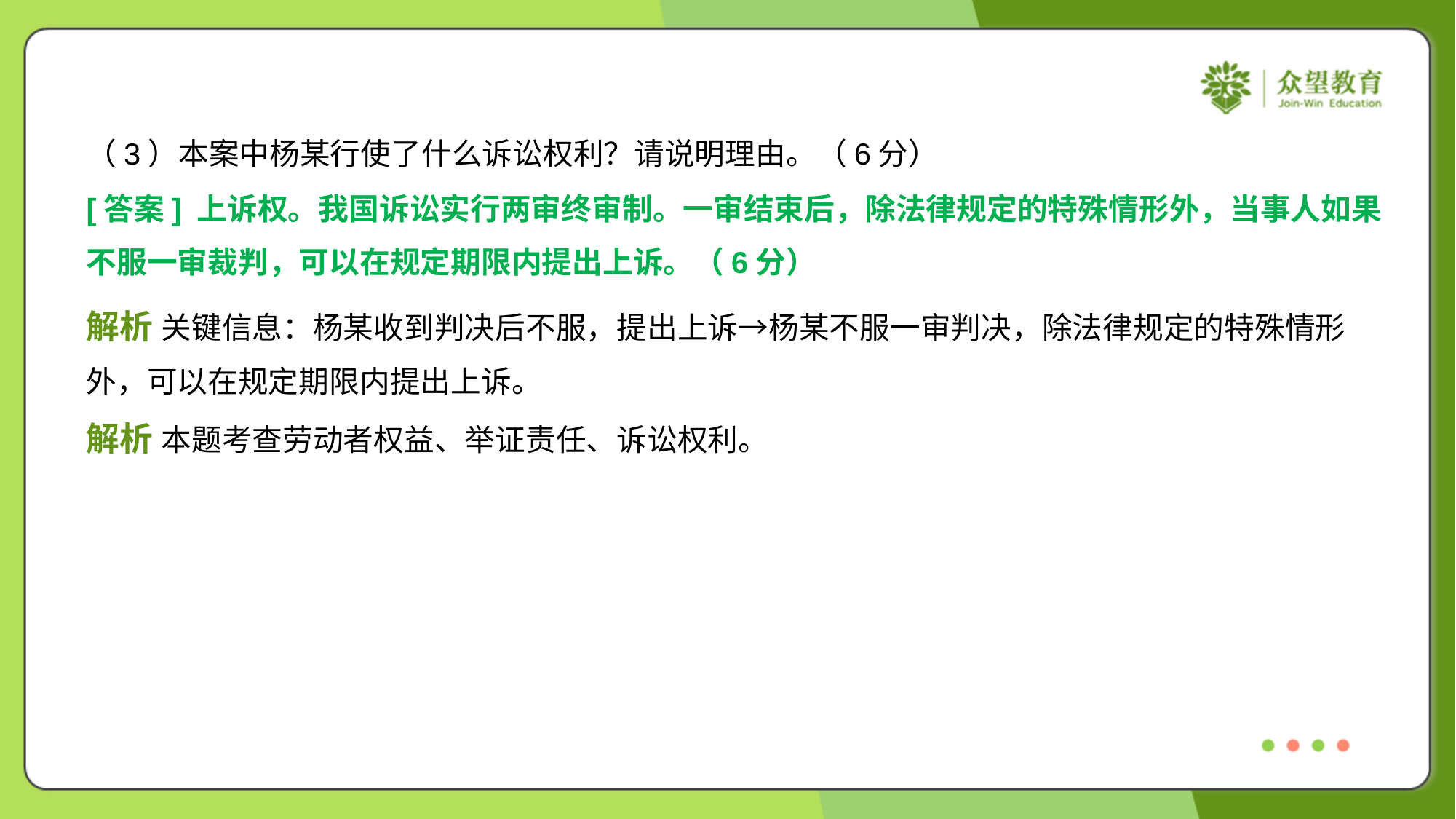

（3）本案中杨某行使了什么诉讼权利？请说明理由。（6分）
[答案] 上诉权。我国诉讼实行两审终审制。一审结束后，除法律规定的特殊情形外，当事人如果
不服一审裁判，可以在规定期限内提出上诉。（6分）
解析 关键信息：杨某收到判决后不服，提出上诉→杨某不服一审判决，除法律规定的特殊情形
外，可以在规定期限内提出上诉。
解析 本题考查劳动者权益、举证责任、诉讼权利。